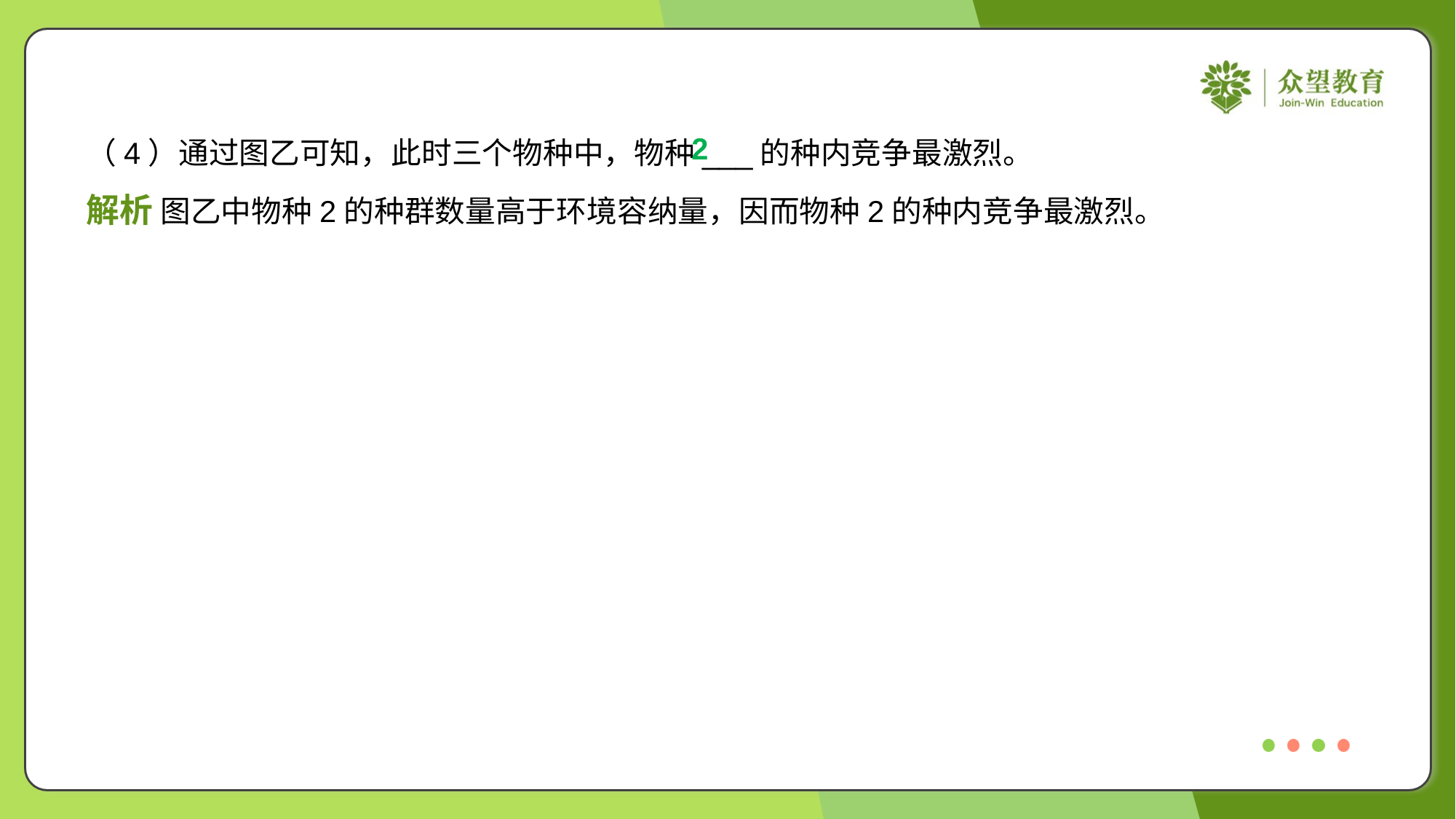

2
（4）通过图乙可知，此时三个物种中，物种___的种内竞争最激烈。
解析 图乙中物种2的种群数量高于环境容纳量，因而物种2的种内竞争最激烈。